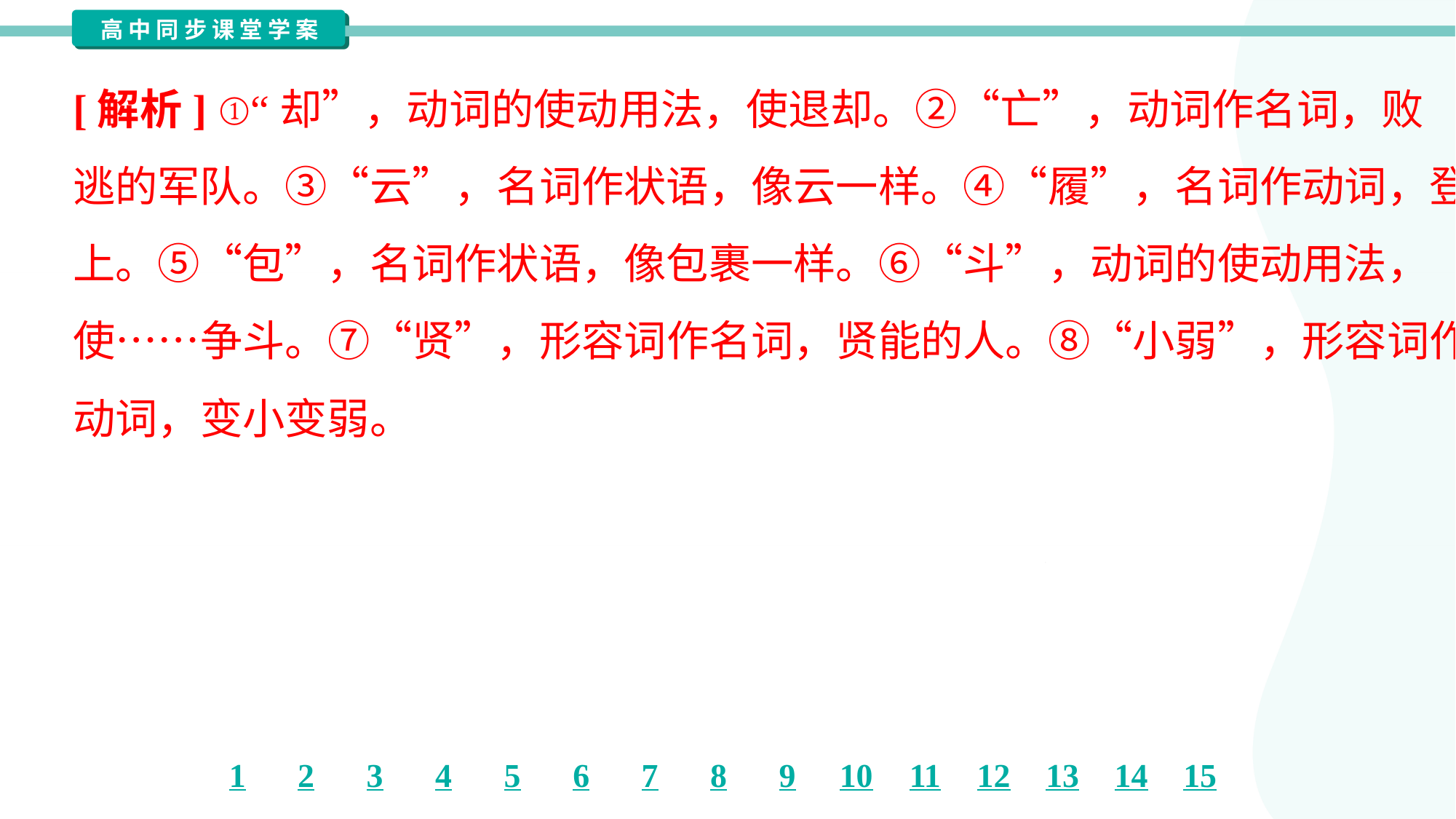

[解析] ①“却”，动词的使动用法，使退却。②“亡”，动词作名词，败
逃的军队。③“云”，名词作状语，像云一样。④“履”，名词作动词，登
上。⑤“包”，名词作状语，像包裹一样。⑥“斗”，动词的使动用法，
使……争斗。⑦“贤”，形容词作名词，贤能的人。⑧“小弱”，形容词作
动词，变小变弱。